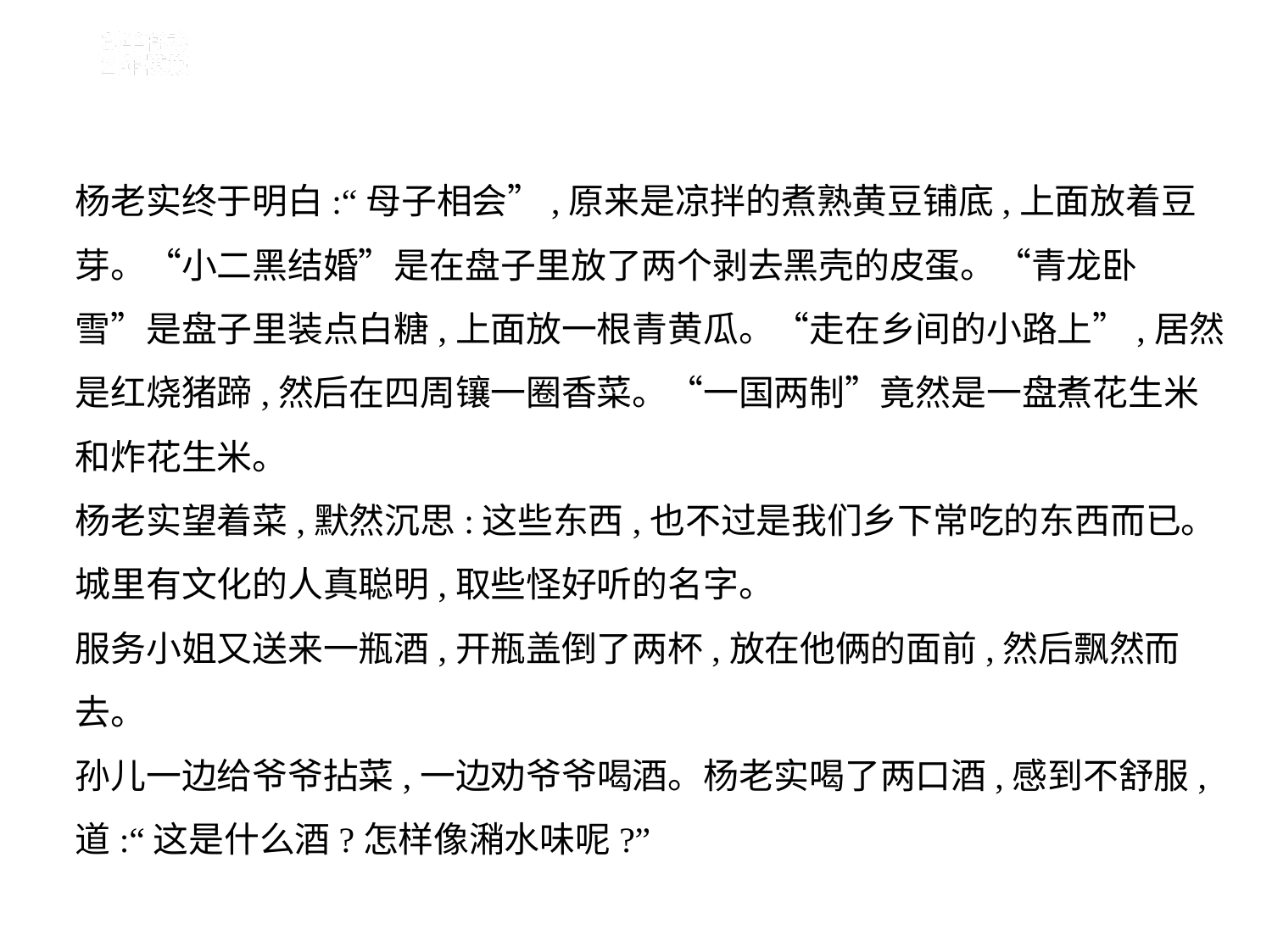

杨老实终于明白:“母子相会”,原来是凉拌的煮熟黄豆铺底,上面放着豆
芽。“小二黑结婚”是在盘子里放了两个剥去黑壳的皮蛋。“青龙卧
雪”是盘子里装点白糖,上面放一根青黄瓜。“走在乡间的小路上”,居然
是红烧猪蹄,然后在四周镶一圈香菜。“一国两制”竟然是一盘煮花生米
和炸花生米。
杨老实望着菜,默然沉思:这些东西,也不过是我们乡下常吃的东西而已。
城里有文化的人真聪明,取些怪好听的名字。
服务小姐又送来一瓶酒,开瓶盖倒了两杯,放在他俩的面前,然后飘然而
去。
孙儿一边给爷爷拈菜,一边劝爷爷喝酒。杨老实喝了两口酒,感到不舒服,
道:“这是什么酒?怎样像潲水味呢?”